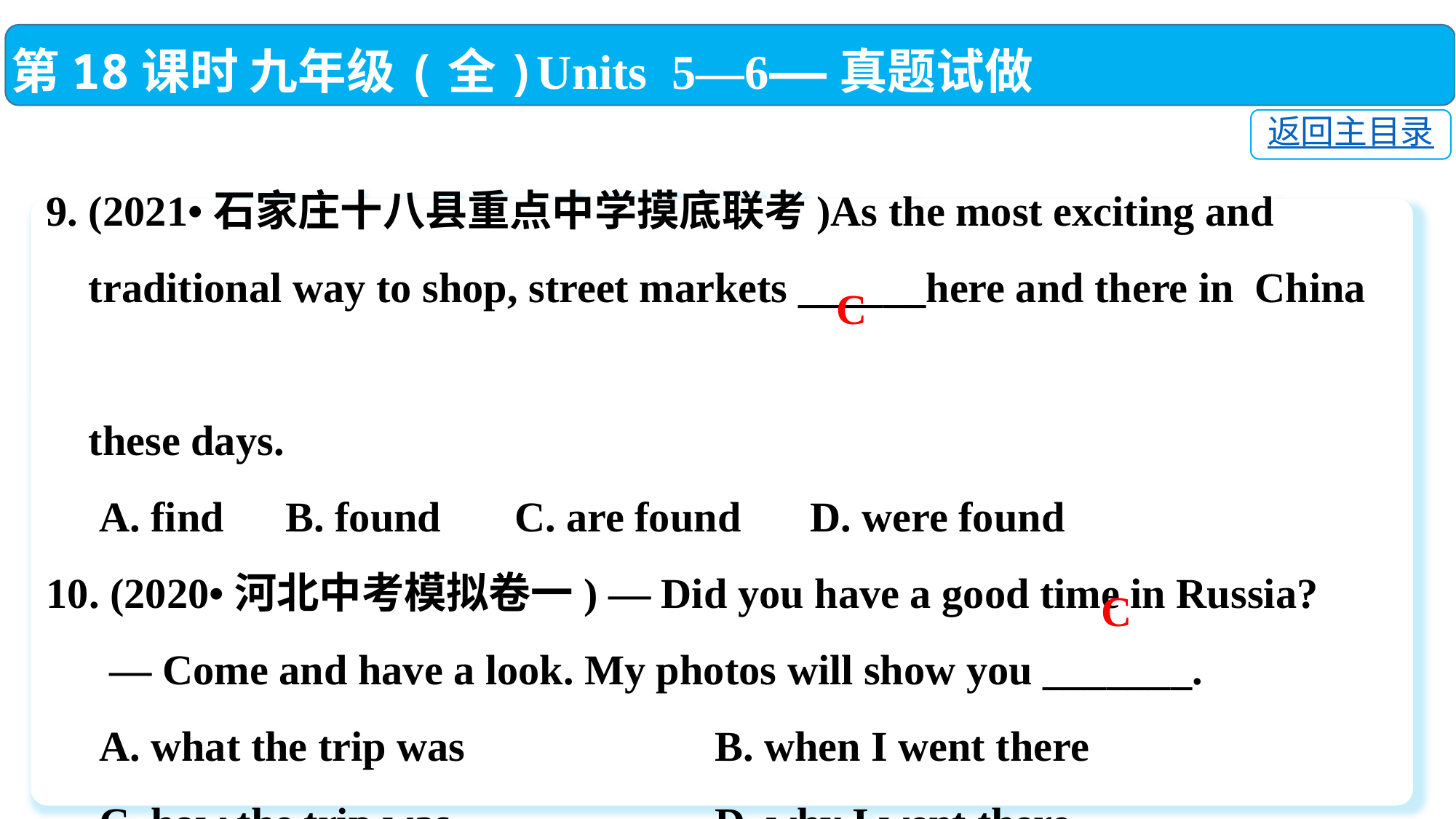

第18课时 九年级(全)Units  5—6——真题试做
返回主目录

9. (2021•石家庄十八县重点中学摸底联考)As the most exciting and
    traditional way to shop, street markets ______here and there in  China
    these days.
     A. find	  B. found	   C. are found	D. were found
10. (2020•河北中考模拟卷一) — Did you have a good time in Russia?
      — Come and have a look. My photos will show you _______.
     A. what the trip was	                      B. when I went there
     C. how the trip was                         D. why I went there

C

C